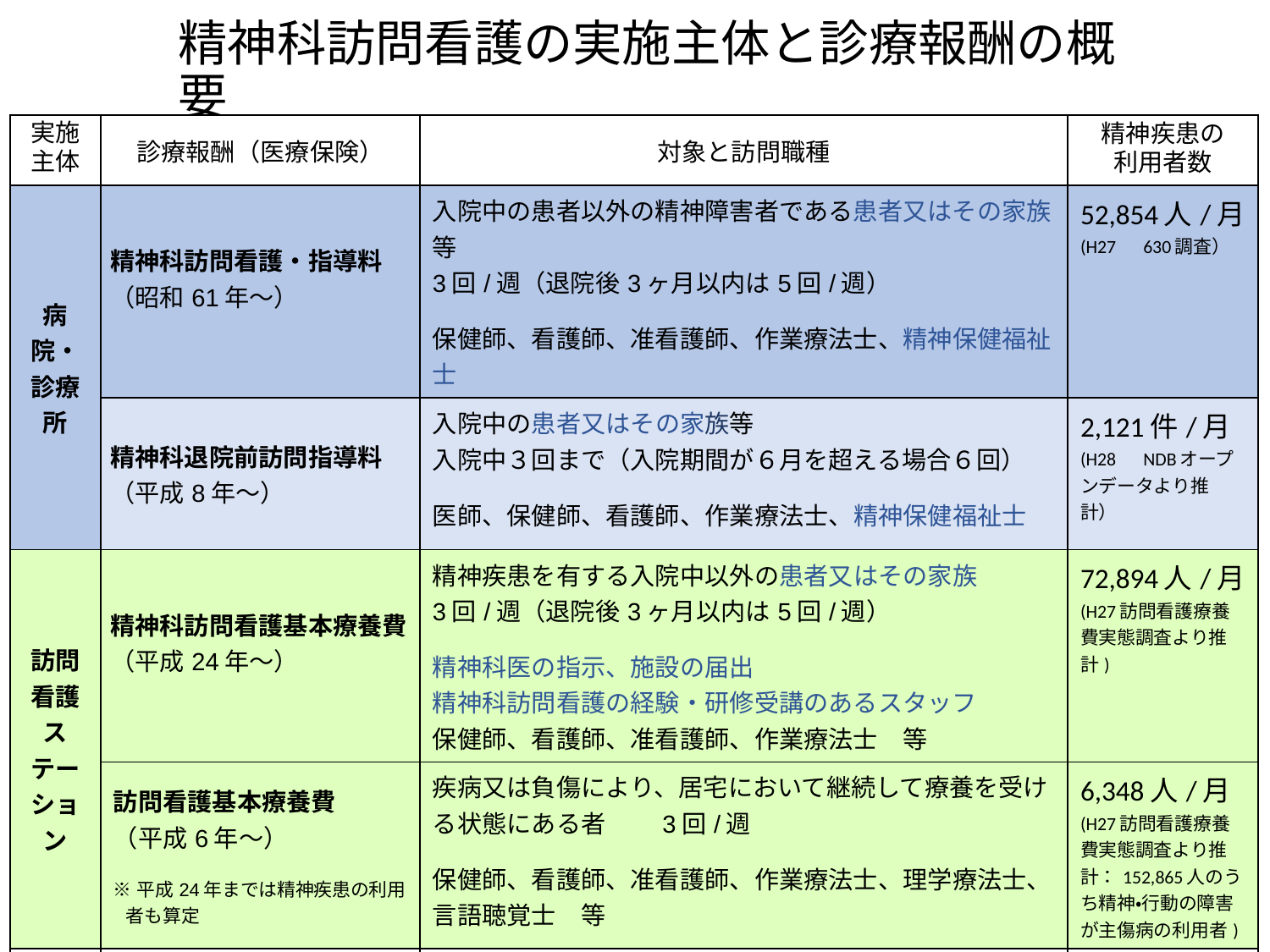

# 精神科訪問看護の実施主体と診療報酬の概要
| 実施主体 | 診療報酬（医療保険） | 対象と訪問職種 | 精神疾患の 利用者数 |
| --- | --- | --- | --- |
| 病院・診療所 | 精神科訪問看護・指導料 （昭和61年～） | 入院中の患者以外の精神障害者である患者又はその家族等 3回/週（退院後3ヶ月以内は5回/週） 保健師、看護師、准看護師、作業療法士、精神保健福祉士 | 52,854人/月 (H27　630調査） |
|  | 精神科退院前訪問指導料 （平成8年～） | 入院中の患者又はその家族等 入院中３回まで（入院期間が６月を超える場合６回） 医師、保健師、看護師、作業療法士、精神保健福祉士 | 2,121件/月 (H28　NDBオープンデータより推計） |
| 訪問看護ステーション | 精神科訪問看護基本療養費（平成24年～） | 精神疾患を有する入院中以外の患者又はその家族 3回/週（退院後3ヶ月以内は5回/週） 精神科医の指示、施設の届出 精神科訪問看護の経験・研修受講のあるスタッフ 保健師、看護師、准看護師、作業療法士　等 | 72,894人/月 (H27訪問看護療養費実態調査より推計) |
|  | 訪問看護基本療養費 （平成6年～） ※平成24年までは精神疾患の利用者も算定 | 疾病又は負傷により、居宅において継続して療養を受ける状態にある者　　3回/週 保健師、看護師、准看護師、作業療法士、理学療法士、言語聴覚士　等 | 6,348人/月 (H27訪問看護療養費実態調査より推計：152,865人のうち精神・行動の障害が主傷病の利用者) |
|  |  |  |  |
| 病院 診療所 ステーション | 訪問看護費（介護保険） ※原則として介護保険が優先されるが、精神科訪問看護を受ける場合には医療保険の適用となる | 居宅要支援者・要介護者 保健師、看護師、准看護師、作業療法士、理学療法士、言語聴覚士　等 |  |